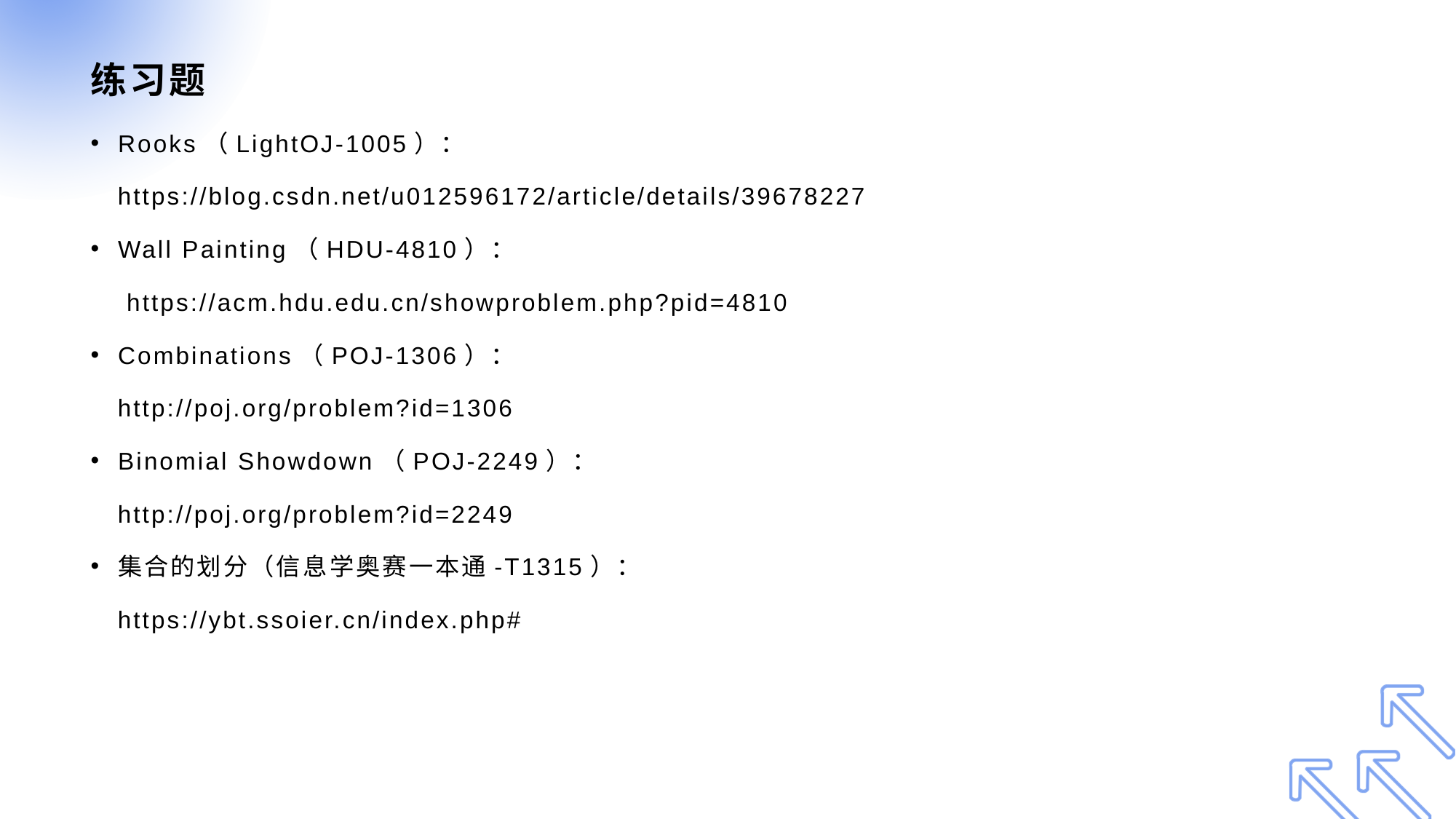

# 练习题
Rooks（LightOJ-1005）：
   https://blog.csdn.net/u012596172/article/details/39678227
Wall Painting（HDU-4810）：
    https://acm.hdu.edu.cn/showproblem.php?pid=4810
Combinations（POJ-1306）：
   http://poj.org/problem?id=1306
Binomial Showdown（POJ-2249）：
   http://poj.org/problem?id=2249
集合的划分（信息学奥赛一本通-T1315）：
   https://ybt.ssoier.cn/index.php#